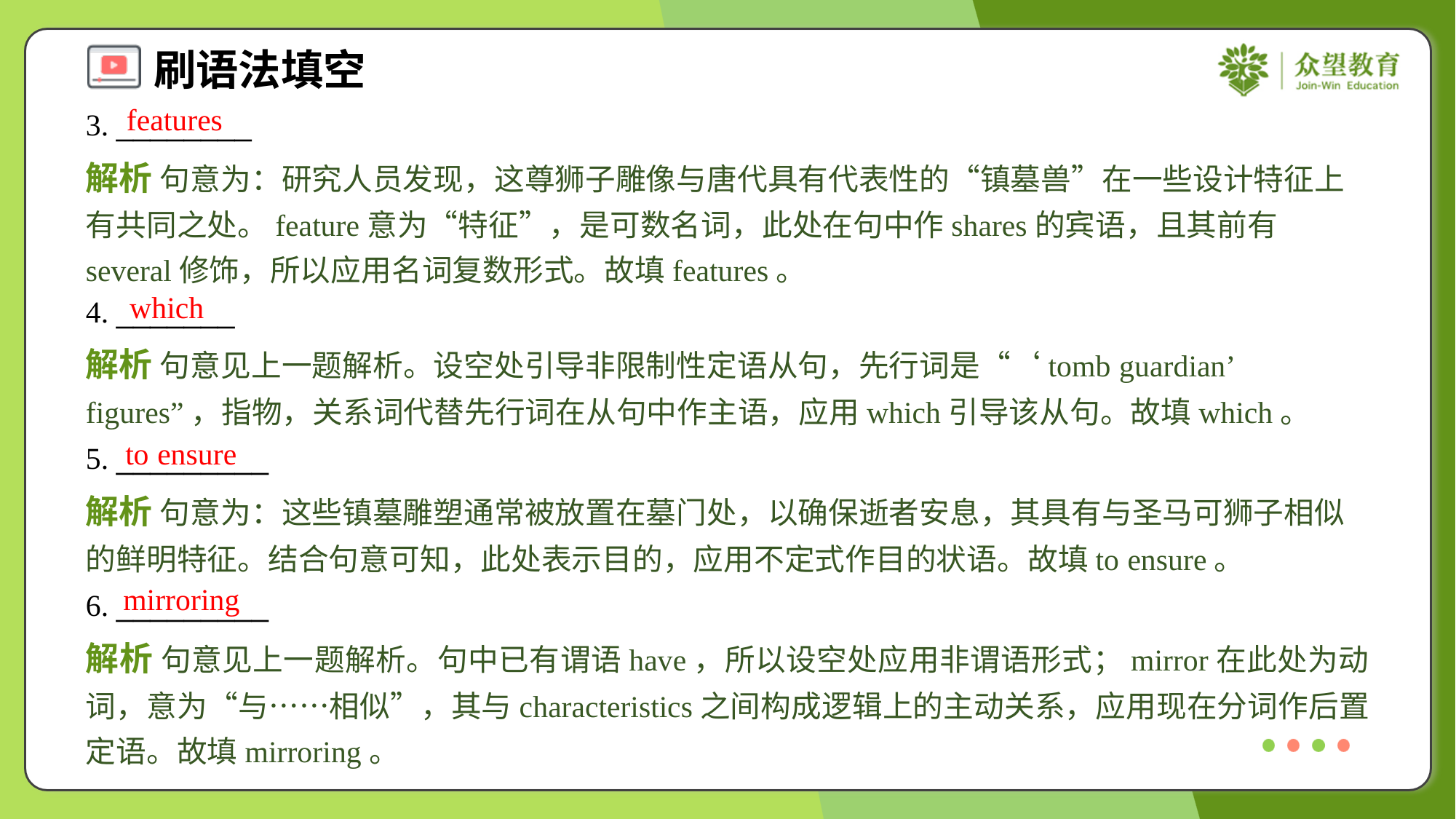

features
3. ________
解析 句意为：研究人员发现，这尊狮子雕像与唐代具有代表性的“镇墓兽”在一些设计特征上有共同之处。feature意为“特征”，是可数名词，此处在句中作shares的宾语，且其前有several修饰，所以应用名词复数形式。故填features。
which
4. _______
解析 句意见上一题解析。设空处引导非限制性定语从句，先行词是“‘tomb guardian’ figures”，指物，关系词代替先行词在从句中作主语，应用which引导该从句。故填which。
to ensure
5. _________
解析 句意为：这些镇墓雕塑通常被放置在墓门处，以确保逝者安息，其具有与圣马可狮子相似的鲜明特征。结合句意可知，此处表示目的，应用不定式作目的状语。故填to ensure。
mirroring
6. _________
解析 句意见上一题解析。句中已有谓语have，所以设空处应用非谓语形式；mirror在此处为动词，意为“与……相似”，其与characteristics之间构成逻辑上的主动关系，应用现在分词作后置定语。故填mirroring。